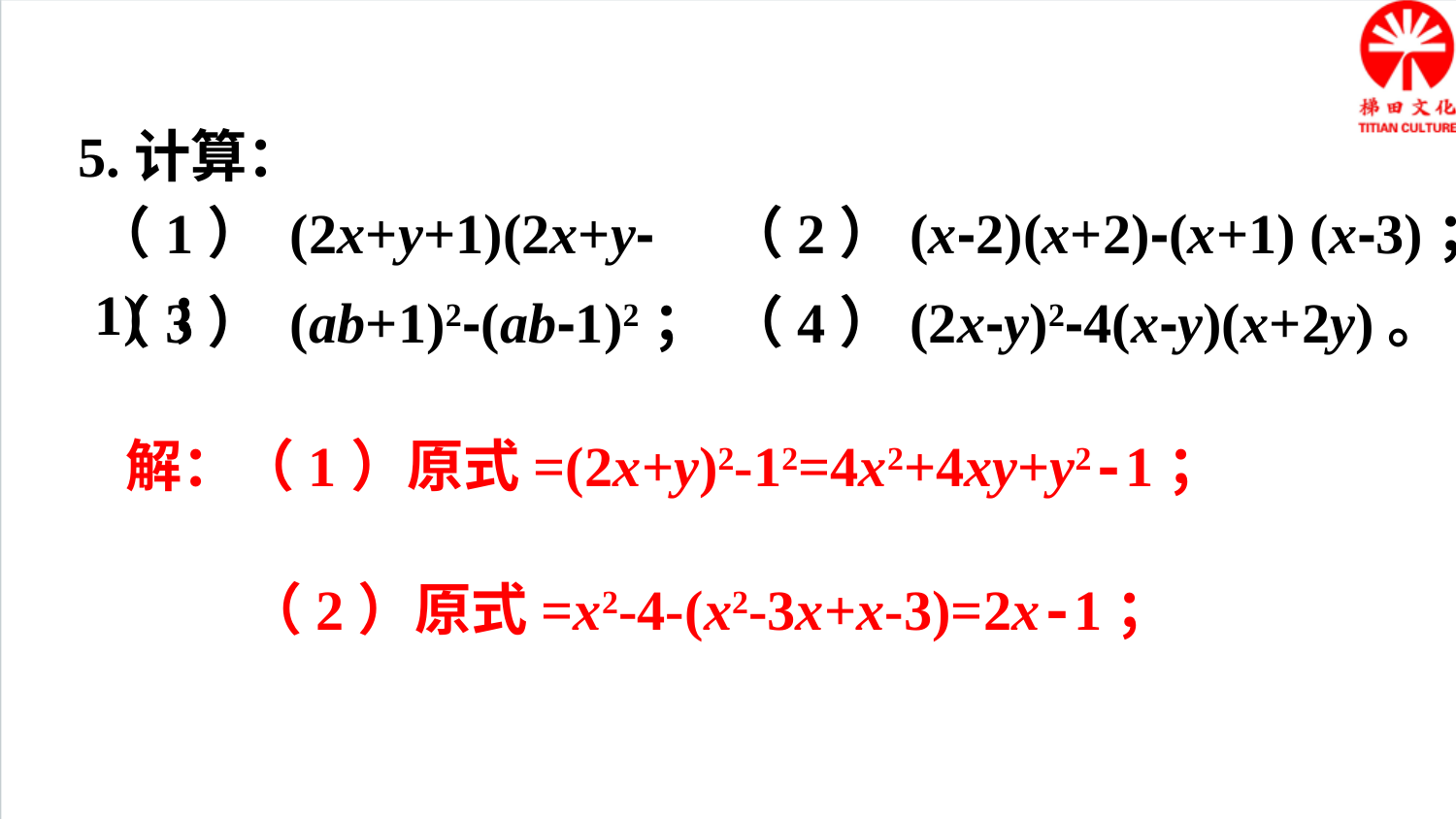

5.计算：
（1） (2x+y+1)(2x+y-1) ；
（2）(x-2)(x+2)-(x+1) (x-3)；
（3） (ab+1)2-(ab-1)2；
（4）(2x-y)2-4(x-y)(x+2y)。
解：（1）原式=(2x+y)2-12=4x2+4xy+y2-1；
 （2）原式=x2-4-(x2-3x+x-3)=2x-1；